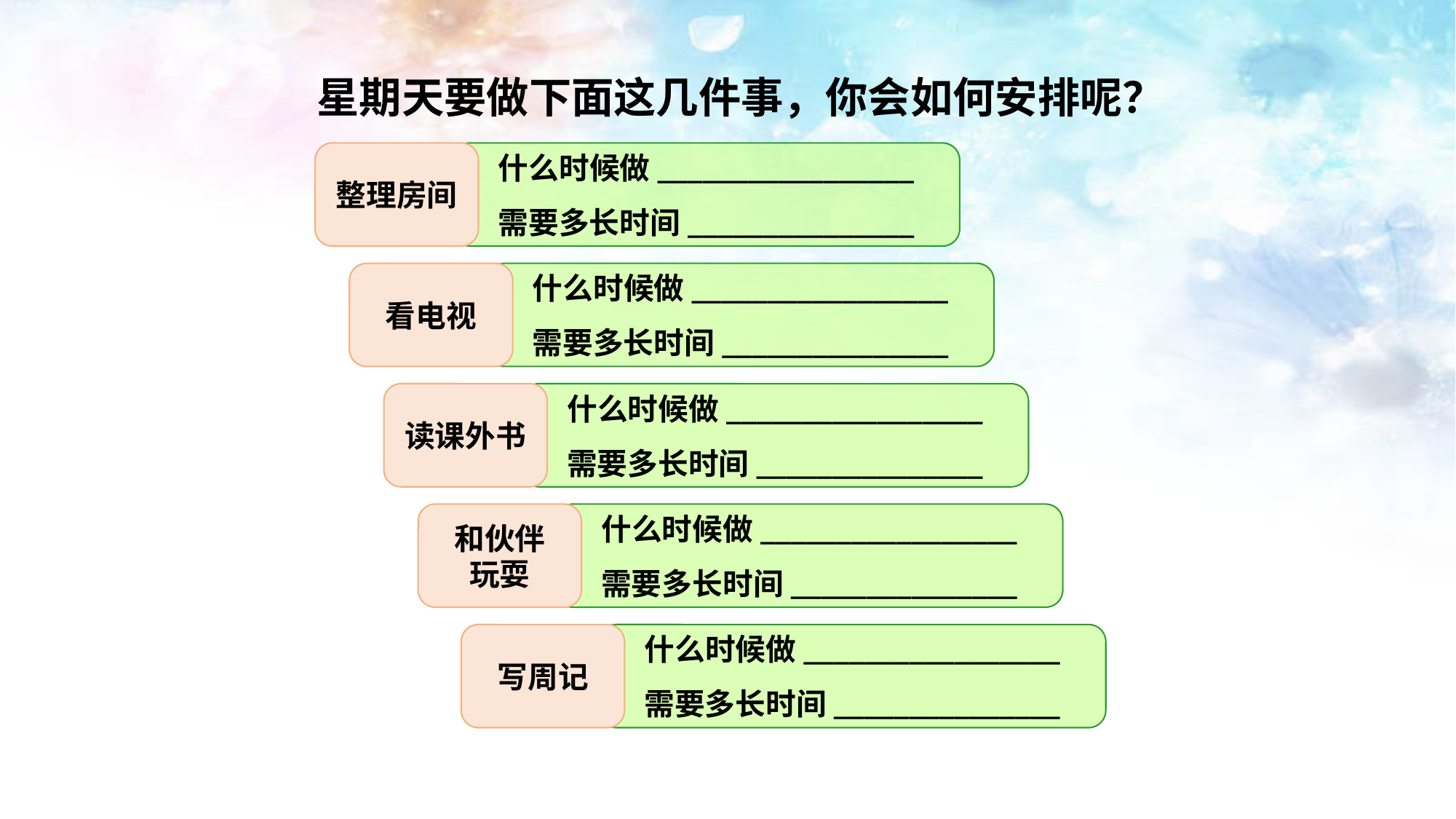

星期天要做下面这几件事，你会如何安排呢？
整理房间
什么时候做_________________
需要多长时间_______________
看电视
什么时候做_________________
需要多长时间_______________
读课外书
什么时候做_________________
需要多长时间_______________
和伙伴
玩耍
什么时候做_________________
需要多长时间_______________
写周记
什么时候做_________________
需要多长时间_______________